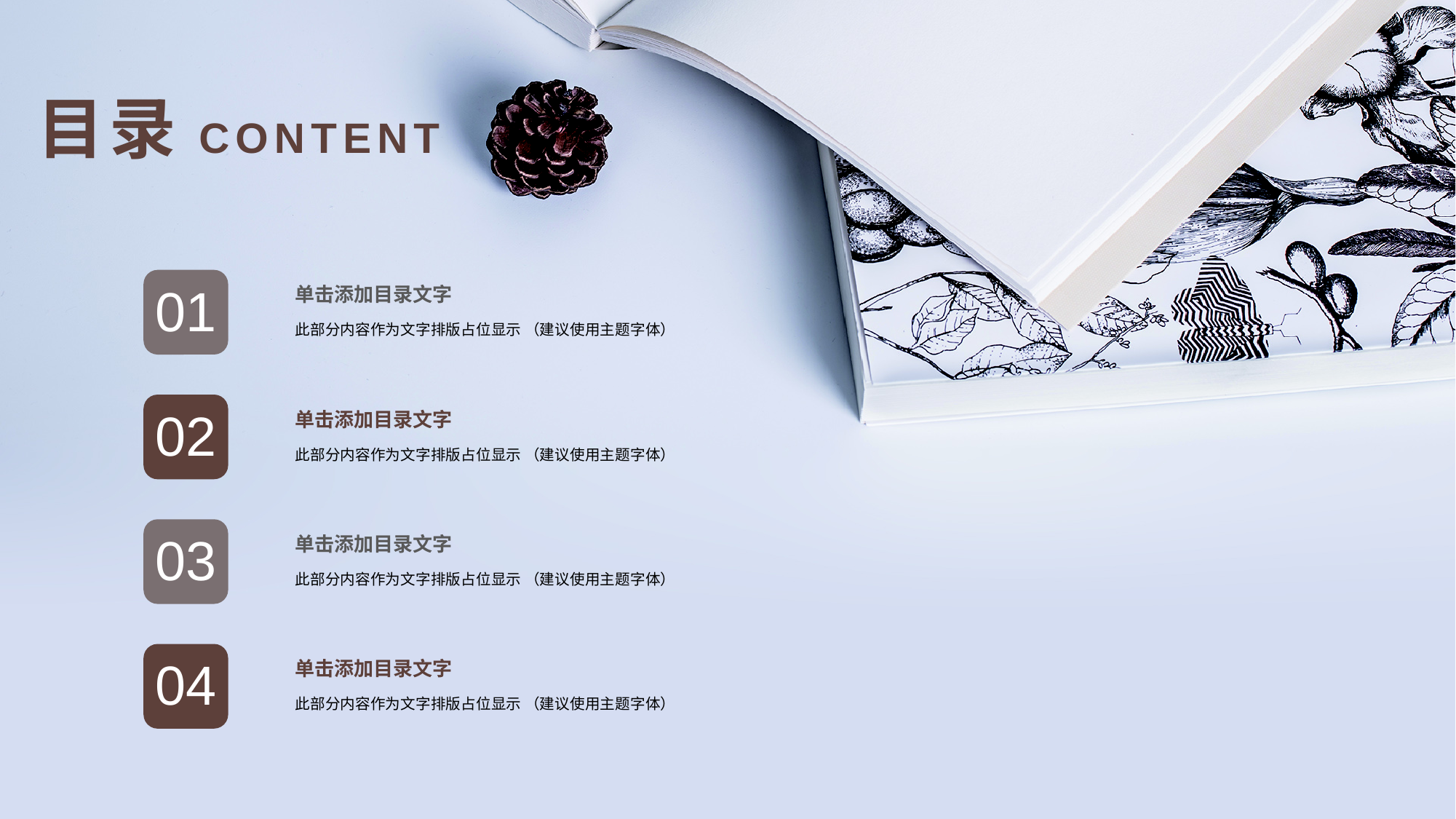

目录CONTENT
01
单击添加目录文字
此部分内容作为文字排版占位显示 （建议使用主题字体）
02
单击添加目录文字
此部分内容作为文字排版占位显示 （建议使用主题字体）
03
单击添加目录文字
此部分内容作为文字排版占位显示 （建议使用主题字体）
04
单击添加目录文字
此部分内容作为文字排版占位显示 （建议使用主题字体）